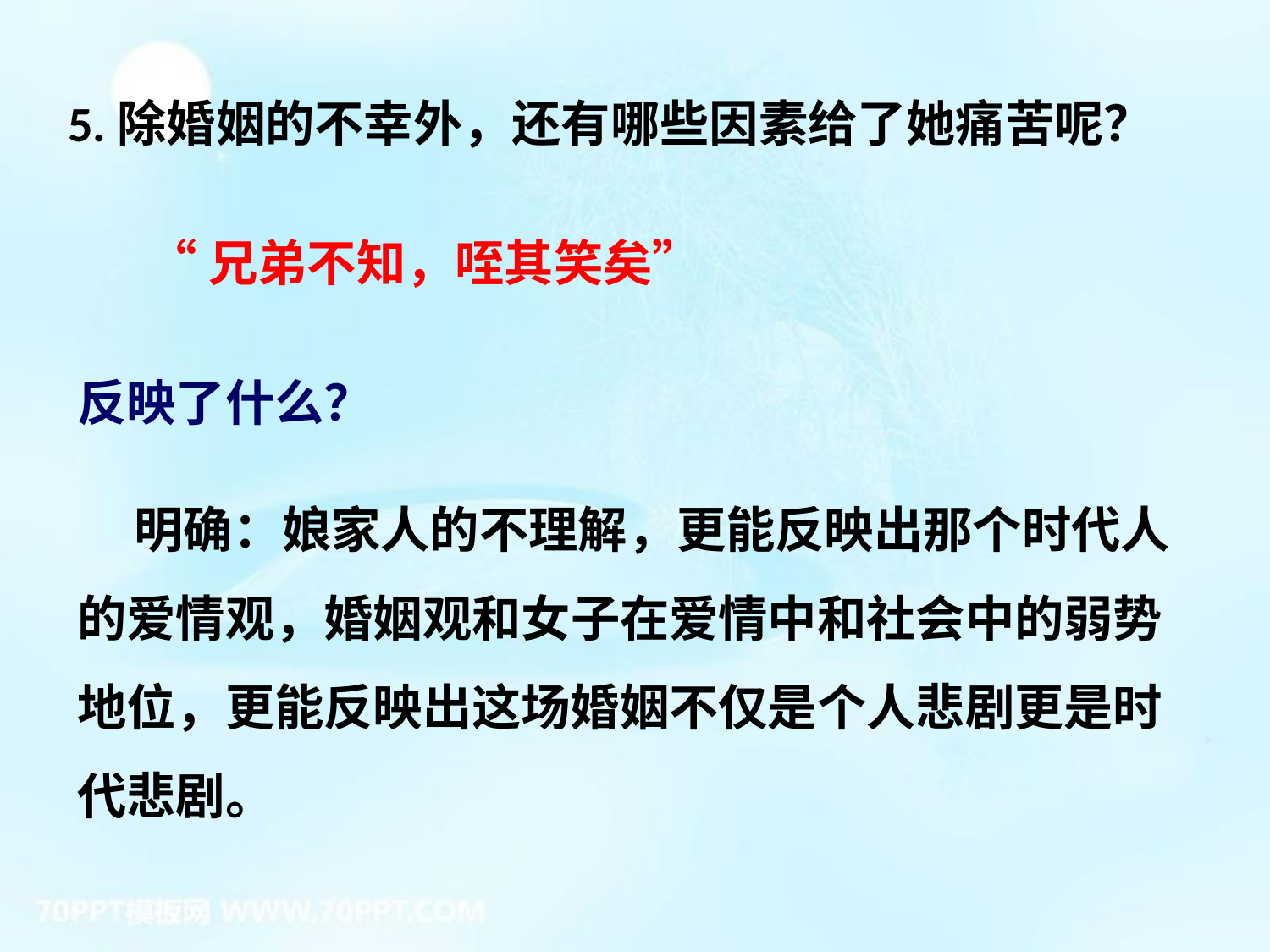

5.除婚姻的不幸外，还有哪些因素给了她痛苦呢？
“兄弟不知，咥其笑矣”
反映了什么？
    明确：娘家人的不理解，更能反映出那个时代人的爱情观，婚姻观和女子在爱情中和社会中的弱势地位，更能反映出这场婚姻不仅是个人悲剧更是时代悲剧。